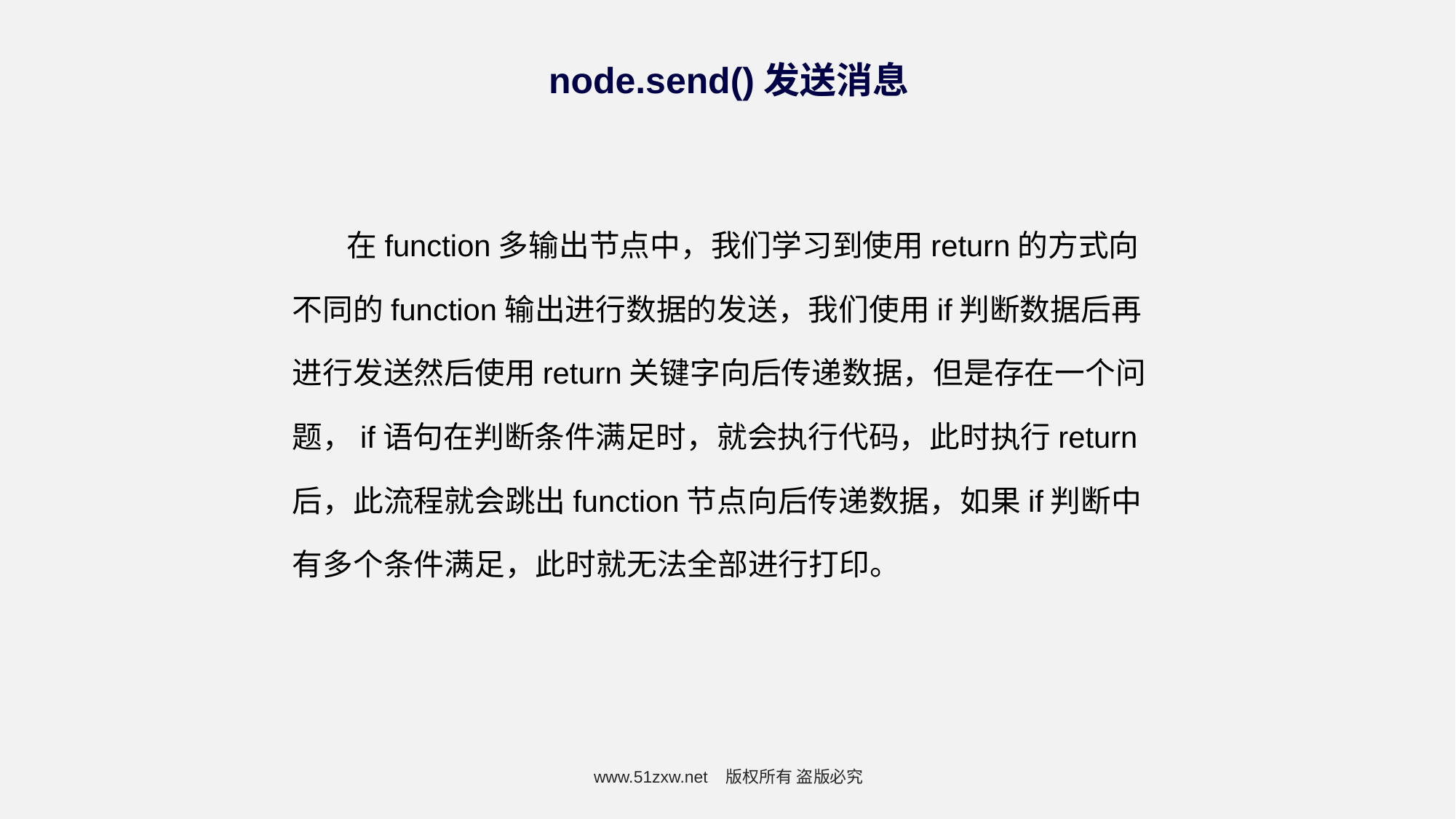

node.send()发送消息
在function多输出节点中，我们学习到使用return的方式向不同的function输出进行数据的发送，我们使用if判断数据后再进行发送然后使用return关键字向后传递数据，但是存在一个问题，if语句在判断条件满足时，就会执行代码，此时执行return后，此流程就会跳出function节点向后传递数据，如果if判断中有多个条件满足，此时就无法全部进行打印。
www.51zxw.net   版权所有 盗版必究